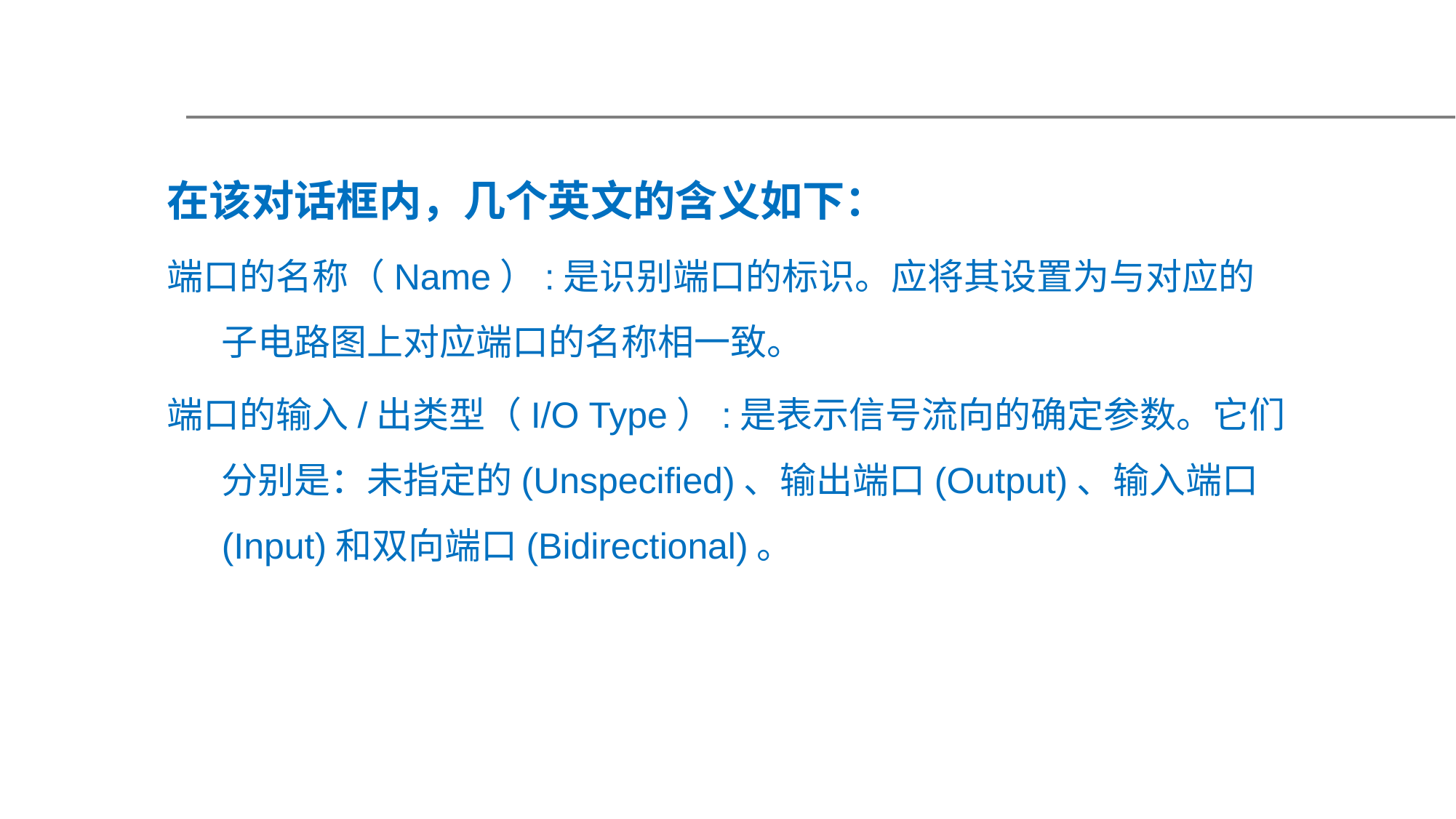

在该对话框内，几个英文的含义如下：
端口的名称（Name）:是识别端口的标识。应将其设置为与对应的子电路图上对应端口的名称相一致。
端口的输入/出类型（I/O Type）:是表示信号流向的确定参数。它们分别是：未指定的(Unspecified)、输出端口(Output)、输入端口(Input)和双向端口(Bidirectional)。